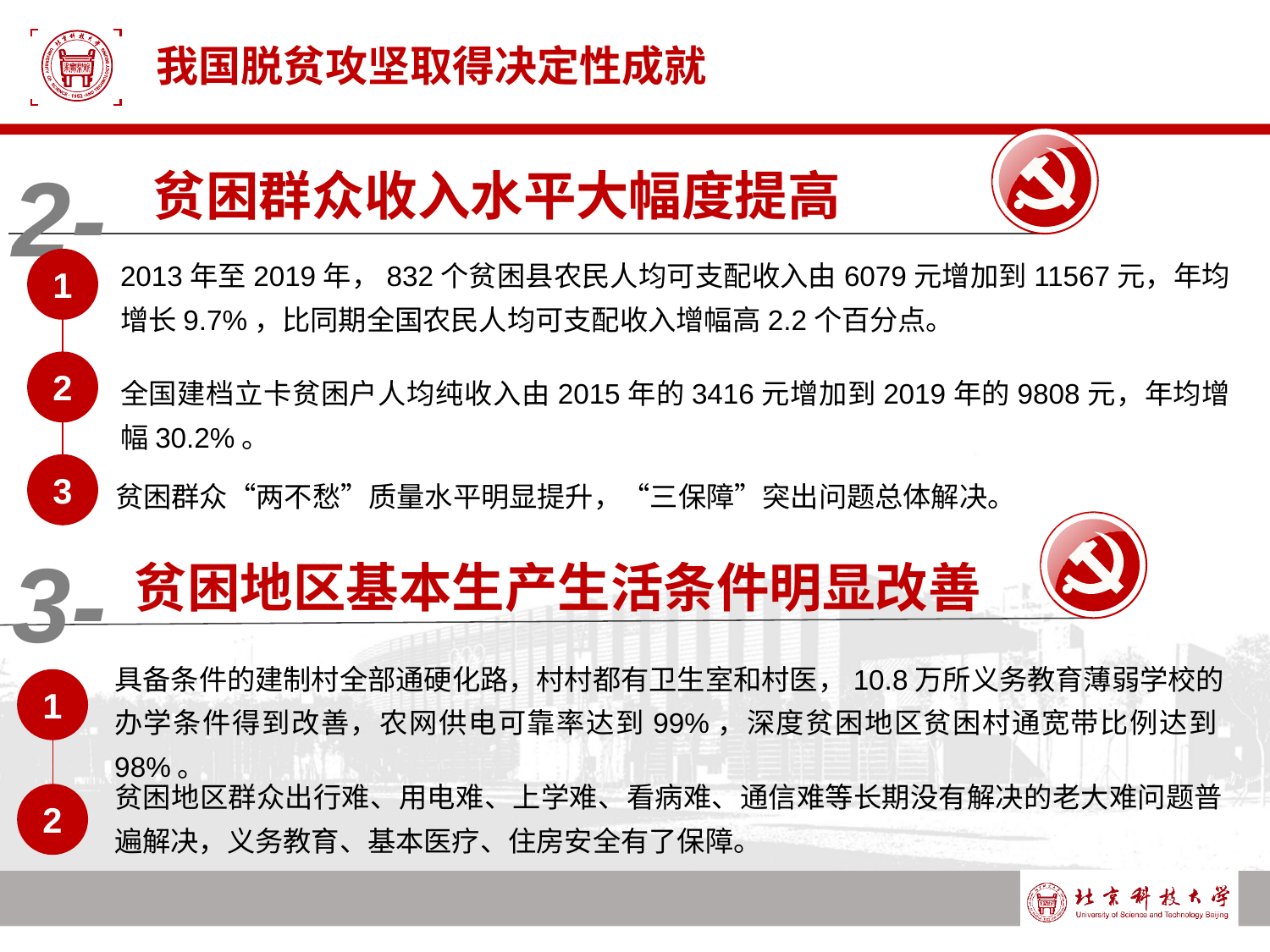

# 我国脱贫攻坚取得决定性成就
2-

贫困群众收入水平大幅度提高
2013年至2019年，832个贫困县农民人均可支配收入由6079元增加到11567元，年均增长9.7%，比同期全国农民人均可支配收入增幅高2.2个百分点。
1
2
全国建档立卡贫困户人均纯收入由2015年的3416元增加到2019年的9808元，年均增幅30.2%。
3
贫困群众“两不愁”质量水平明显提升，“三保障”突出问题总体解决。
3-

贫困地区基本生产生活条件明显改善
具备条件的建制村全部通硬化路，村村都有卫生室和村医，10.8万所义务教育薄弱学校的办学条件得到改善，农网供电可靠率达到99%，深度贫困地区贫困村通宽带比例达到98%。
1
贫困地区群众出行难、用电难、上学难、看病难、通信难等长期没有解决的老大难问题普遍解决，义务教育、基本医疗、住房安全有了保障。
2